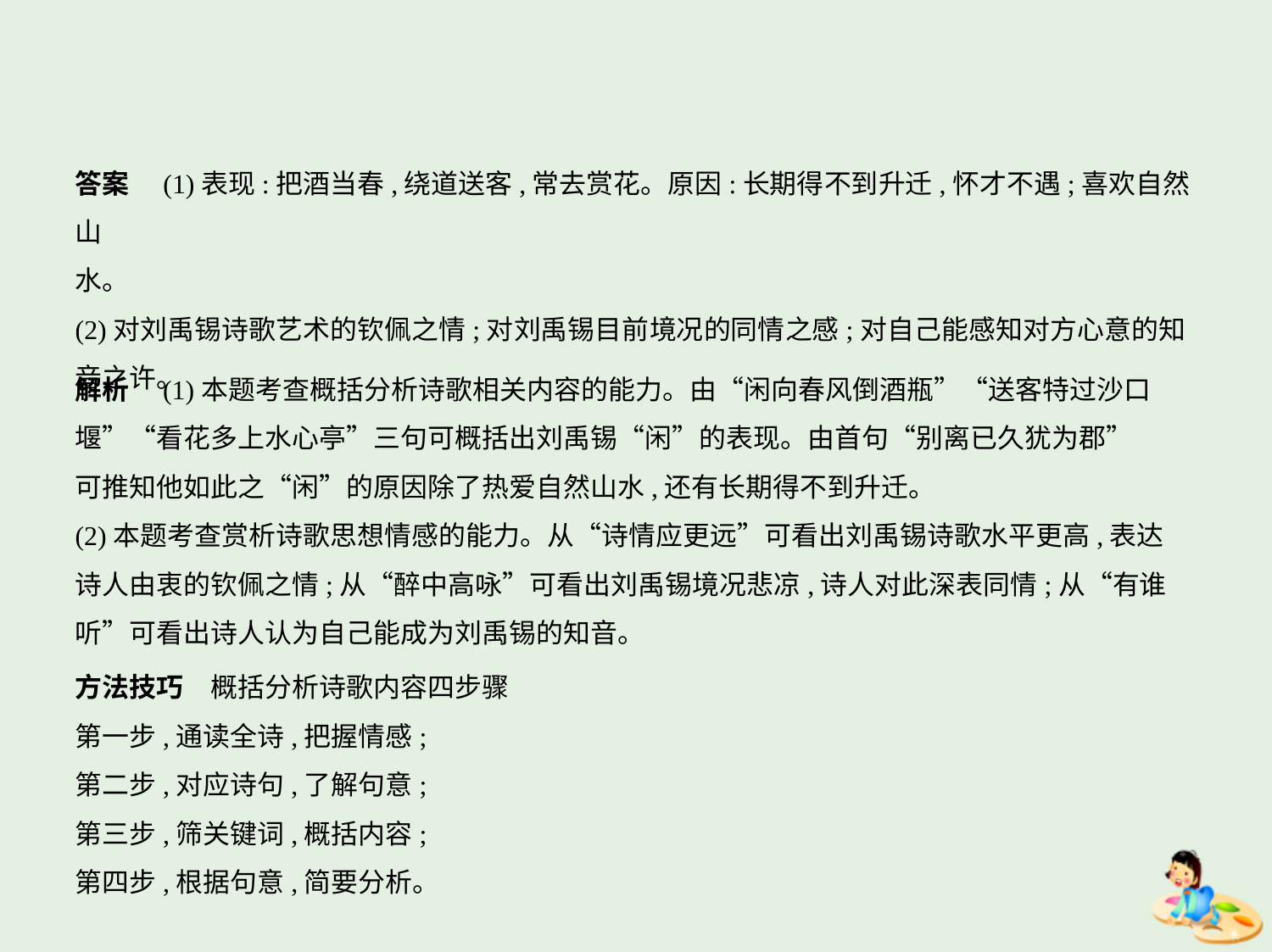

答案　(1)表现:把酒当春,绕道送客,常去赏花。原因:长期得不到升迁,怀才不遇;喜欢自然山
水。
(2)对刘禹锡诗歌艺术的钦佩之情;对刘禹锡目前境况的同情之感;对自己能感知对方心意的知
音之许。
解析　(1)本题考查概括分析诗歌相关内容的能力。由“闲向春风倒酒瓶”“送客特过沙口
堰”“看花多上水心亭”三句可概括出刘禹锡“闲”的表现。由首句“别离已久犹为郡”
可推知他如此之“闲”的原因除了热爱自然山水,还有长期得不到升迁。
(2)本题考查赏析诗歌思想情感的能力。从“诗情应更远”可看出刘禹锡诗歌水平更高,表达
诗人由衷的钦佩之情;从“醉中高咏”可看出刘禹锡境况悲凉,诗人对此深表同情;从“有谁
听”可看出诗人认为自己能成为刘禹锡的知音。
方法技巧　概括分析诗歌内容四步骤
第一步,通读全诗,把握情感;
第二步,对应诗句,了解句意;
第三步,筛关键词,概括内容;
第四步,根据句意,简要分析。